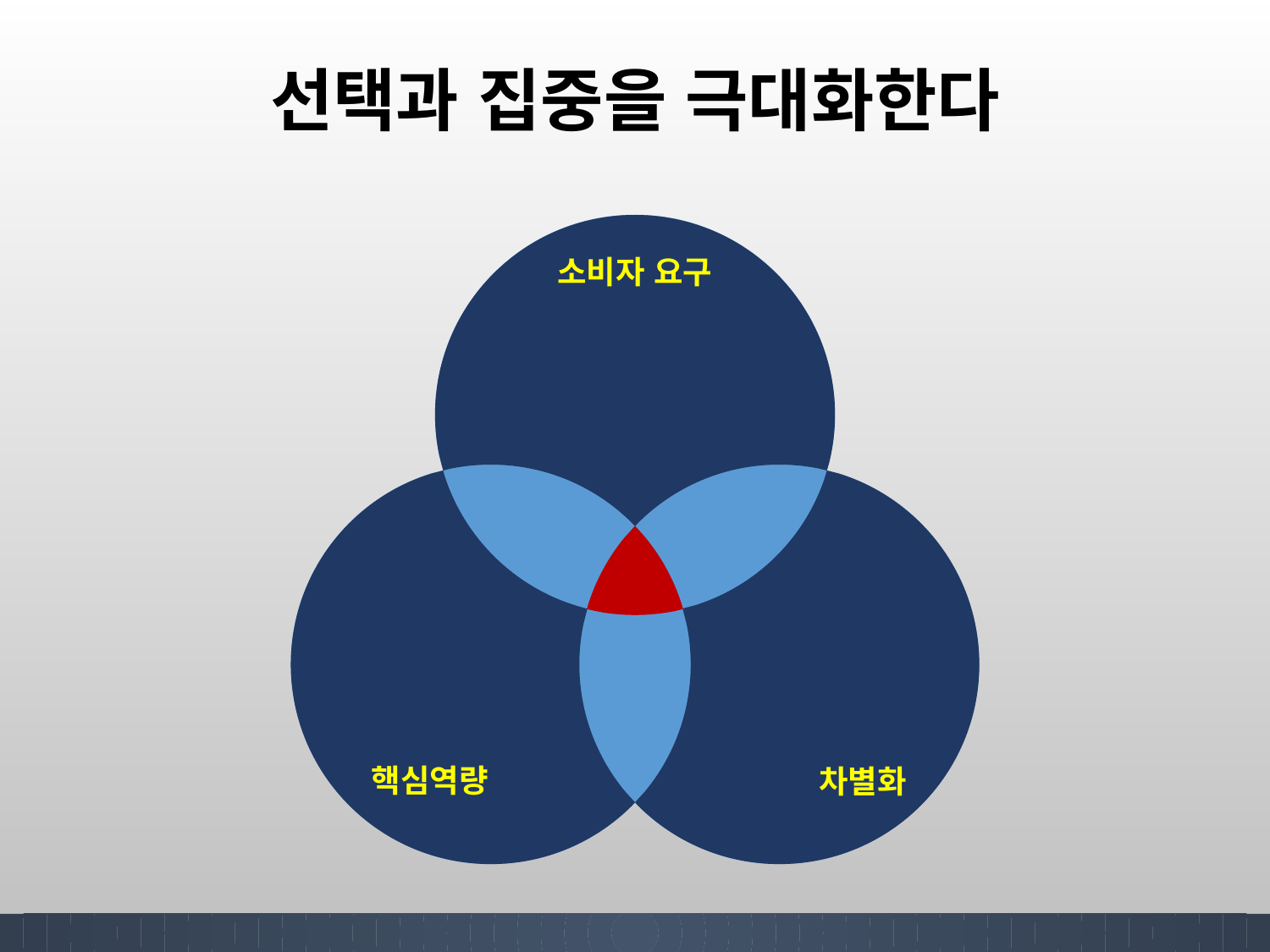

# 선택과 집중을 극대화한다

소비자 요구

핵심역량
차별화